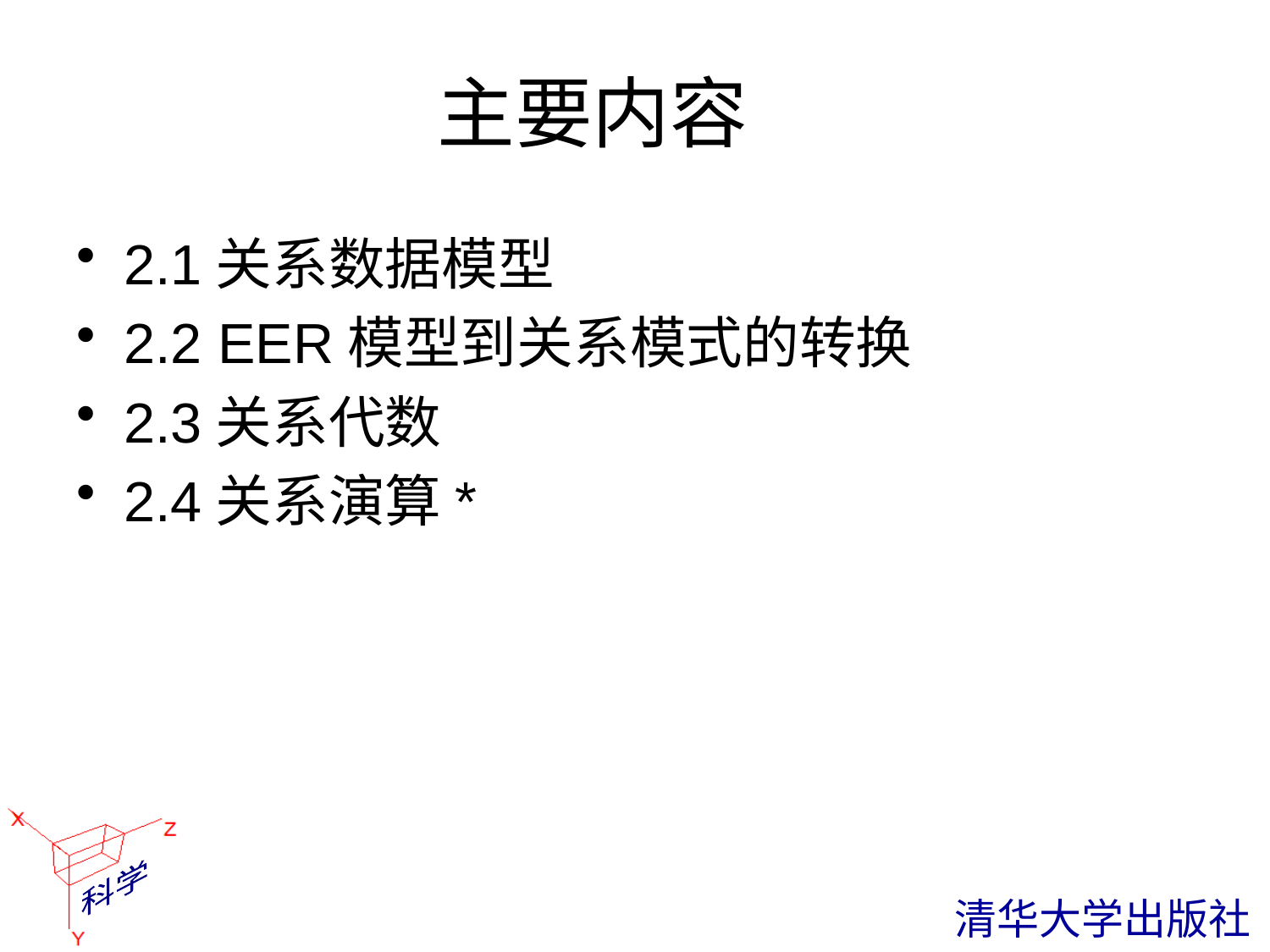

# 主要内容
2.1关系数据模型
2.2 EER模型到关系模式的转换
2.3关系代数
2.4关系演算*

      清华大学出版社